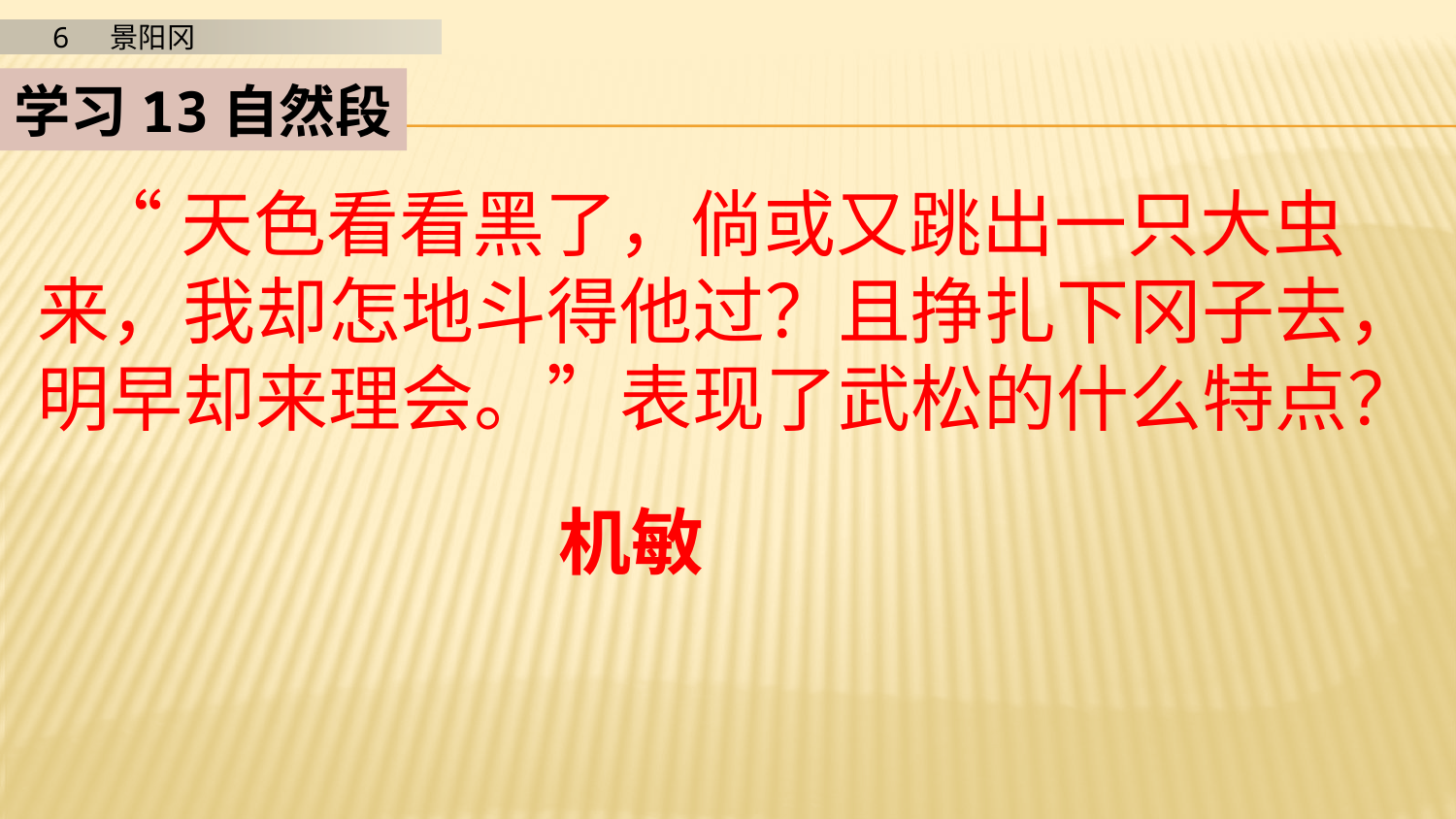

学习13自然段
      “天色看看黑了，倘或又跳出一只大虫来，我却怎地斗得他过？且挣扎下冈子去，明早却来理会。”表现了武松的什么特点？
机敏